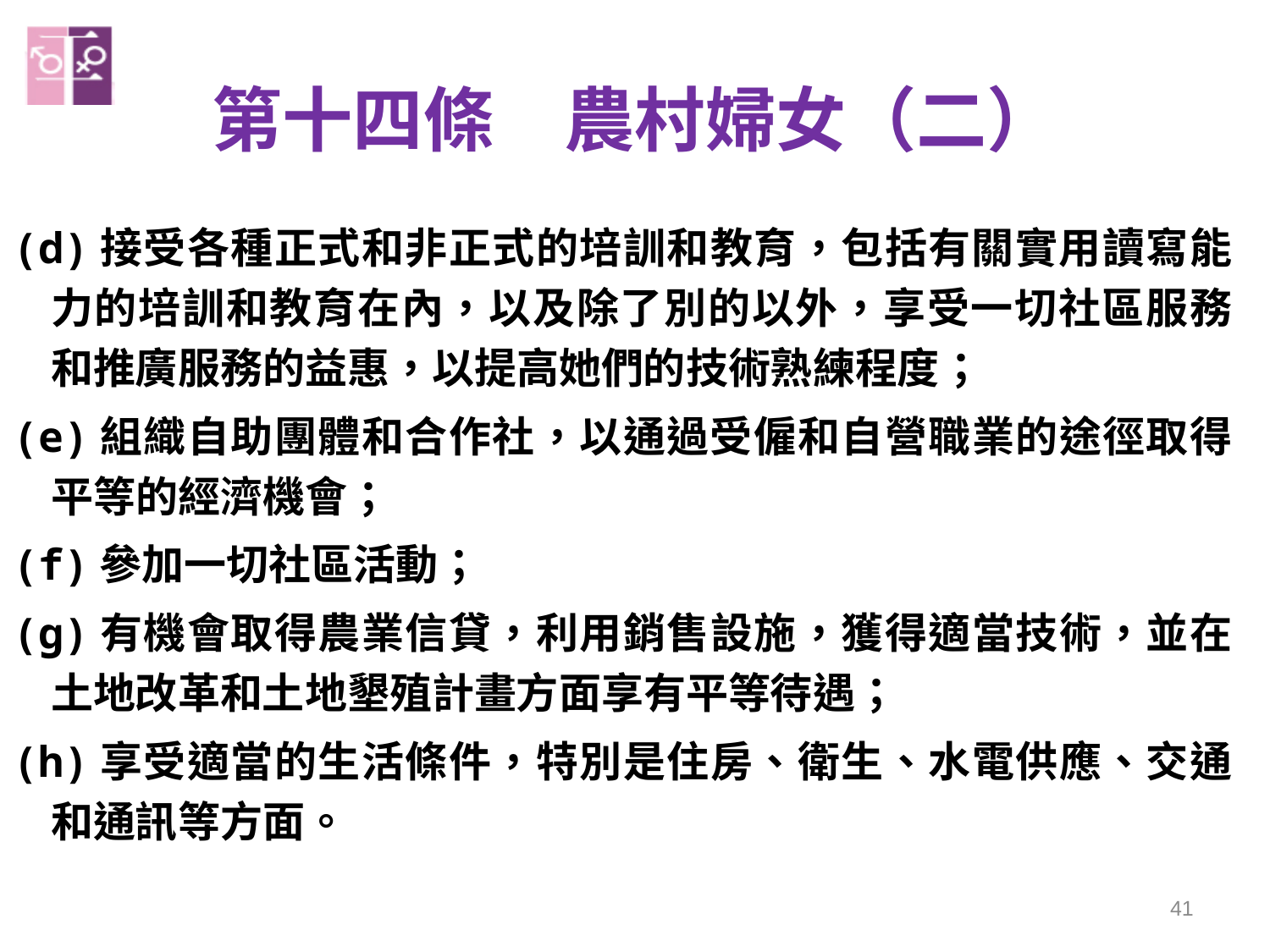

# 第十四條　農村婦女（二）
(d)接受各種正式和非正式的培訓和教育，包括有關實用讀寫能力的培訓和教育在內，以及除了別的以外，享受一切社區服務和推廣服務的益惠，以提高她們的技術熟練程度；
(e)組織自助團體和合作社，以通過受僱和自營職業的途徑取得平等的經濟機會；
(f)參加一切社區活動；
(g)有機會取得農業信貸，利用銷售設施，獲得適當技術，並在土地改革和土地墾殖計畫方面享有平等待遇；
(h)享受適當的生活條件，特別是住房、衛生、水電供應、交通和通訊等方面。
41